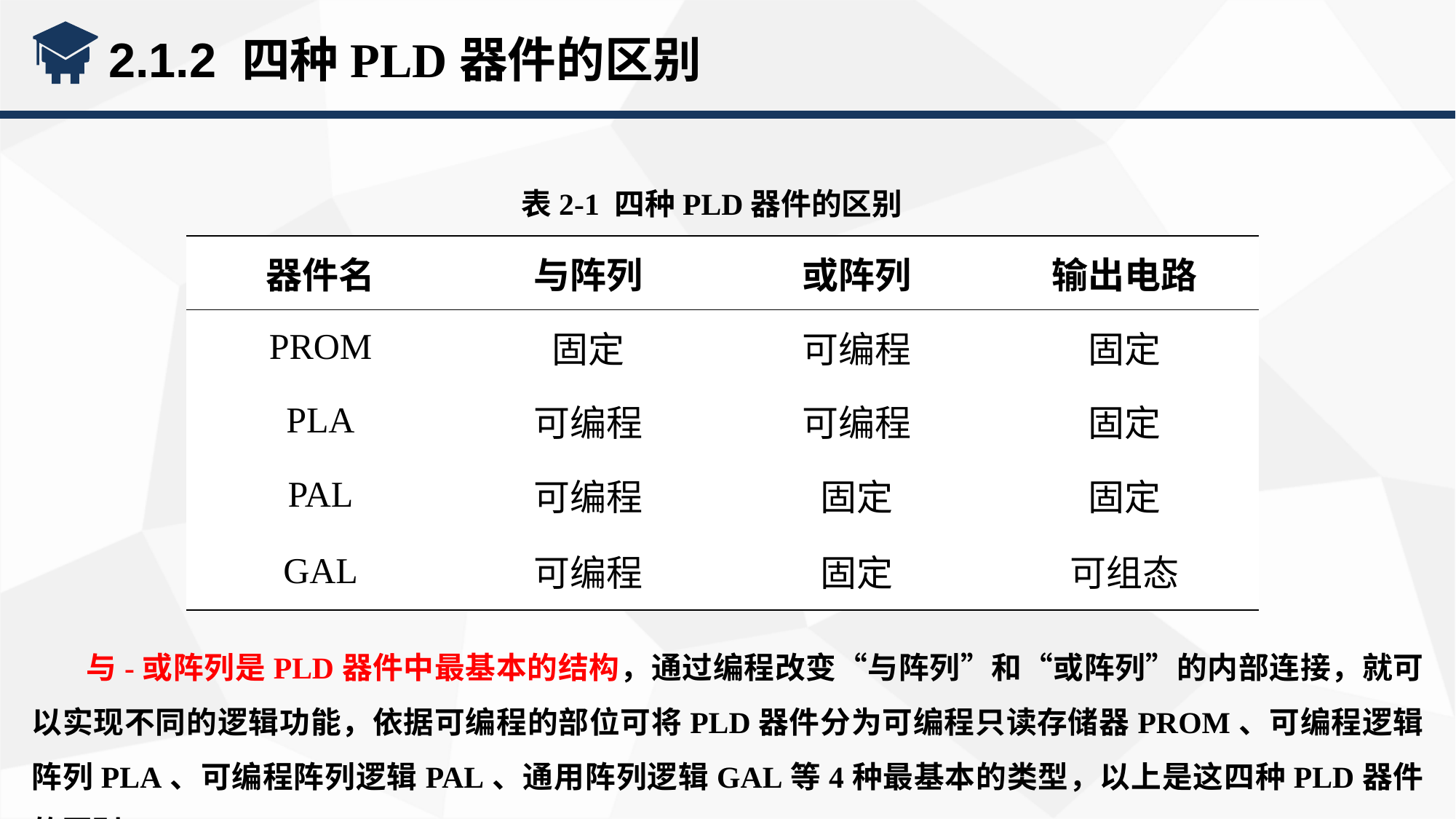

2.1.2 四种PLD器件的区别

表2-1 四种PLD器件的区别
| 器件名 | 与阵列 | 或阵列 | 输出电路 |
| --- | --- | --- | --- |
| PROM | 固定 | 可编程 | 固定 |
| PLA | 可编程 | 可编程 | 固定 |
| PAL | 可编程 | 固定 | 固定 |
| GAL | 可编程 | 固定 | 可组态 |
与-或阵列是PLD器件中最基本的结构，通过编程改变“与阵列”和“或阵列”的内部连接，就可以实现不同的逻辑功能，依据可编程的部位可将PLD器件分为可编程只读存储器PROM、可编程逻辑阵列PLA、可编程阵列逻辑PAL、通用阵列逻辑GAL等4种最基本的类型，以上是这四种PLD器件的区别。